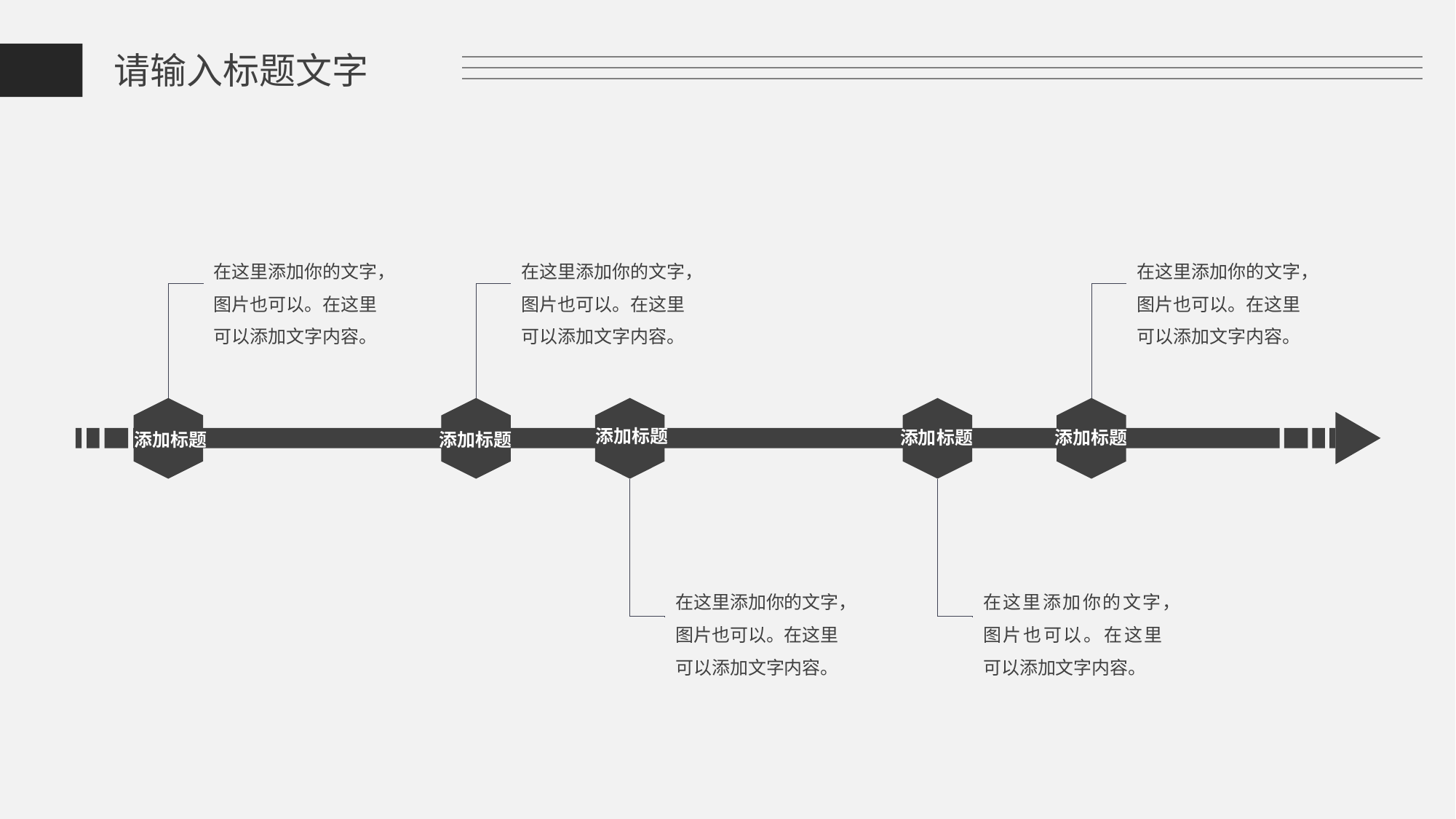

请输入标题文字
在这里添加你的文字，图片也可以。在这里可以添加文字内容。
在这里添加你的文字，图片也可以。在这里可以添加文字内容。
在这里添加你的文字，图片也可以。在这里可以添加文字内容。

添加标题

添加标题

添加标题

添加标题

添加标题

在这里添加你的文字，图片也可以。在这里可以添加文字内容。
在这里添加你的文字，图片也可以。在这里可以添加文字内容。